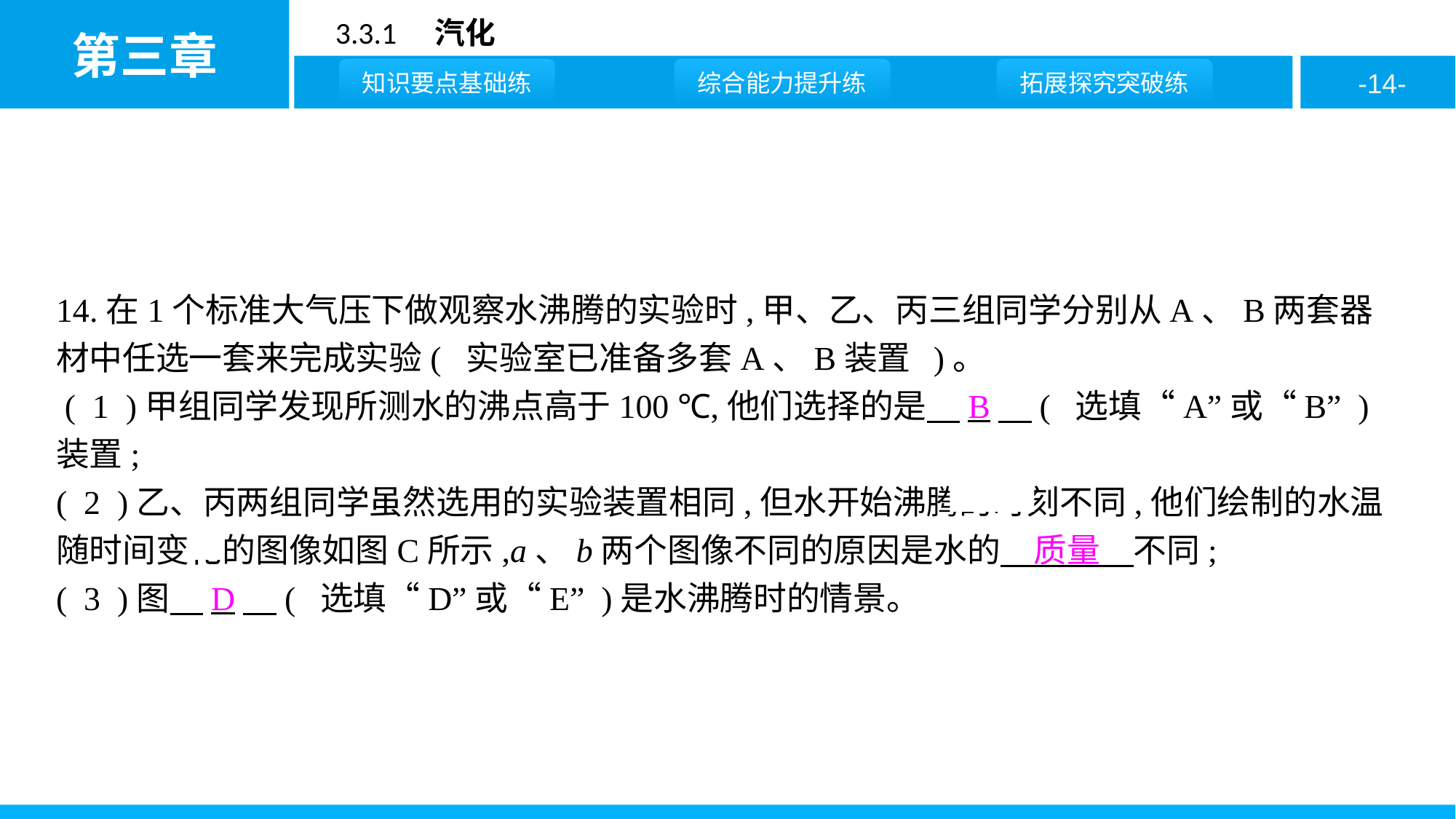

14.在1个标准大气压下做观察水沸腾的实验时,甲、乙、丙三组同学分别从A、B两套器材中任选一套来完成实验(  实验室已准备多套A、B装置  )。
 (  1  )甲组同学发现所测水的沸点高于100 ℃,他们选择的是　B　(  选填“A”或“B”  )装置;
(  2  )乙、丙两组同学虽然选用的实验装置相同,但水开始沸腾的时刻不同,他们绘制的水温随时间变化的图像如图C所示,a、b两个图像不同的原因是水的　质量　不同;
(  3  )图　D　(  选填“D”或“E”  )是水沸腾时的情景。